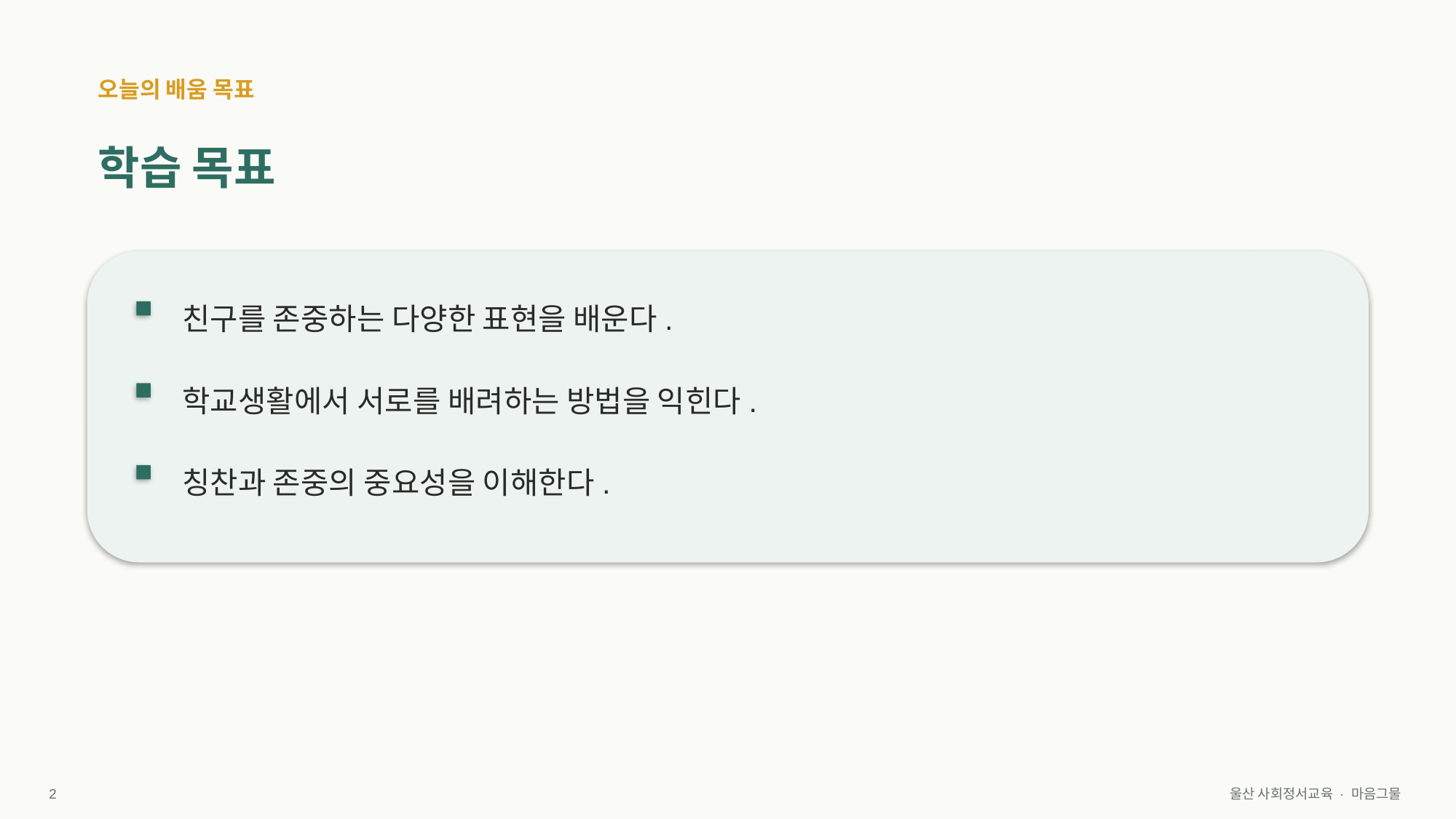

오늘의 배움 목표
학습 목표

친구를 존중하는 다양한 표현을 배운다.

학교생활에서 서로를 배려하는 방법을 익힌다.

칭찬과 존중의 중요성을 이해한다.

2
울산 사회정서교육 · 마음그물